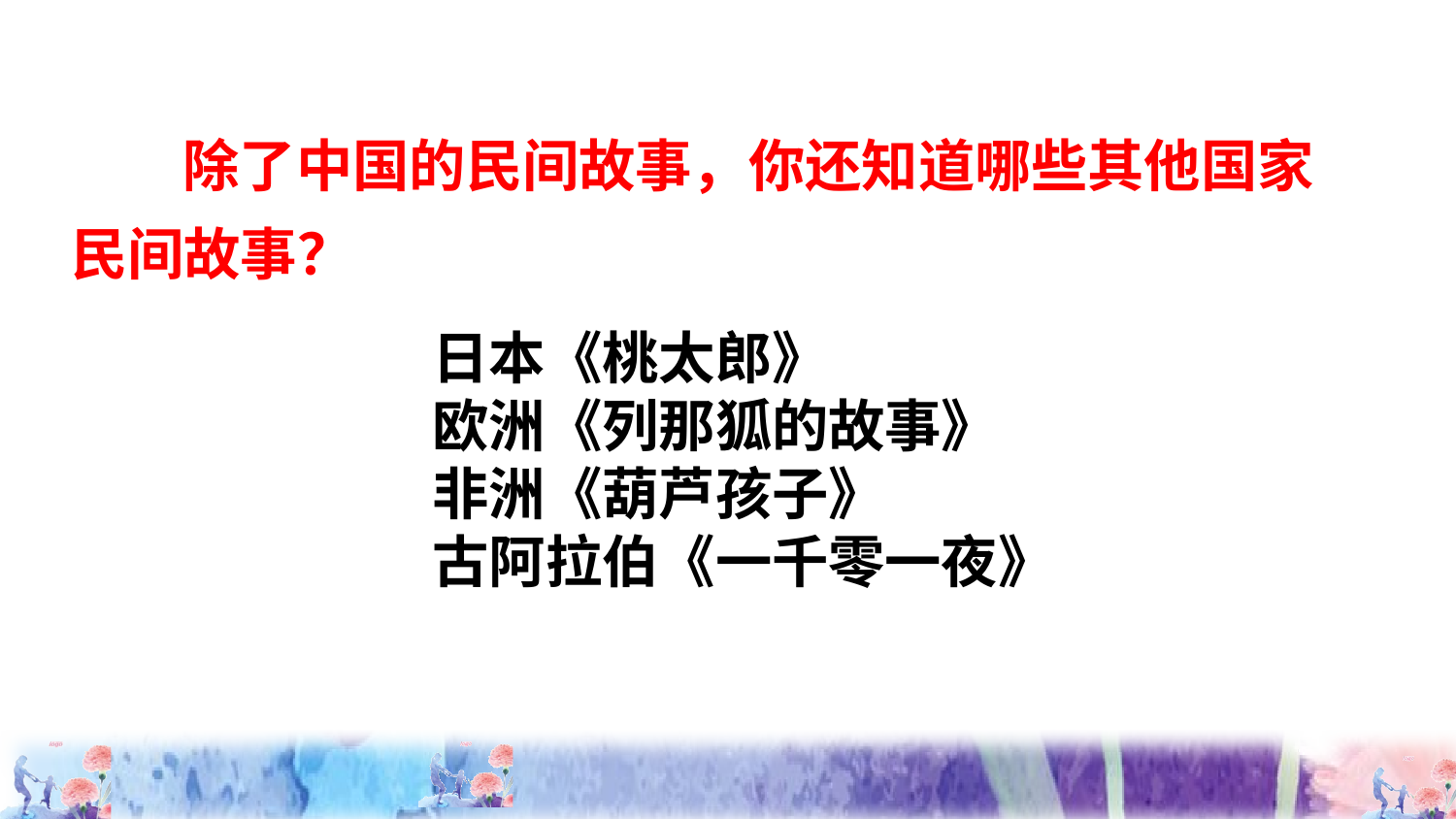

除了中国的民间故事，你还知道哪些其他国家民间故事？
日本《桃太郎》
欧洲《列那狐的故事》
非洲《葫芦孩子》
古阿拉伯《一千零一夜》